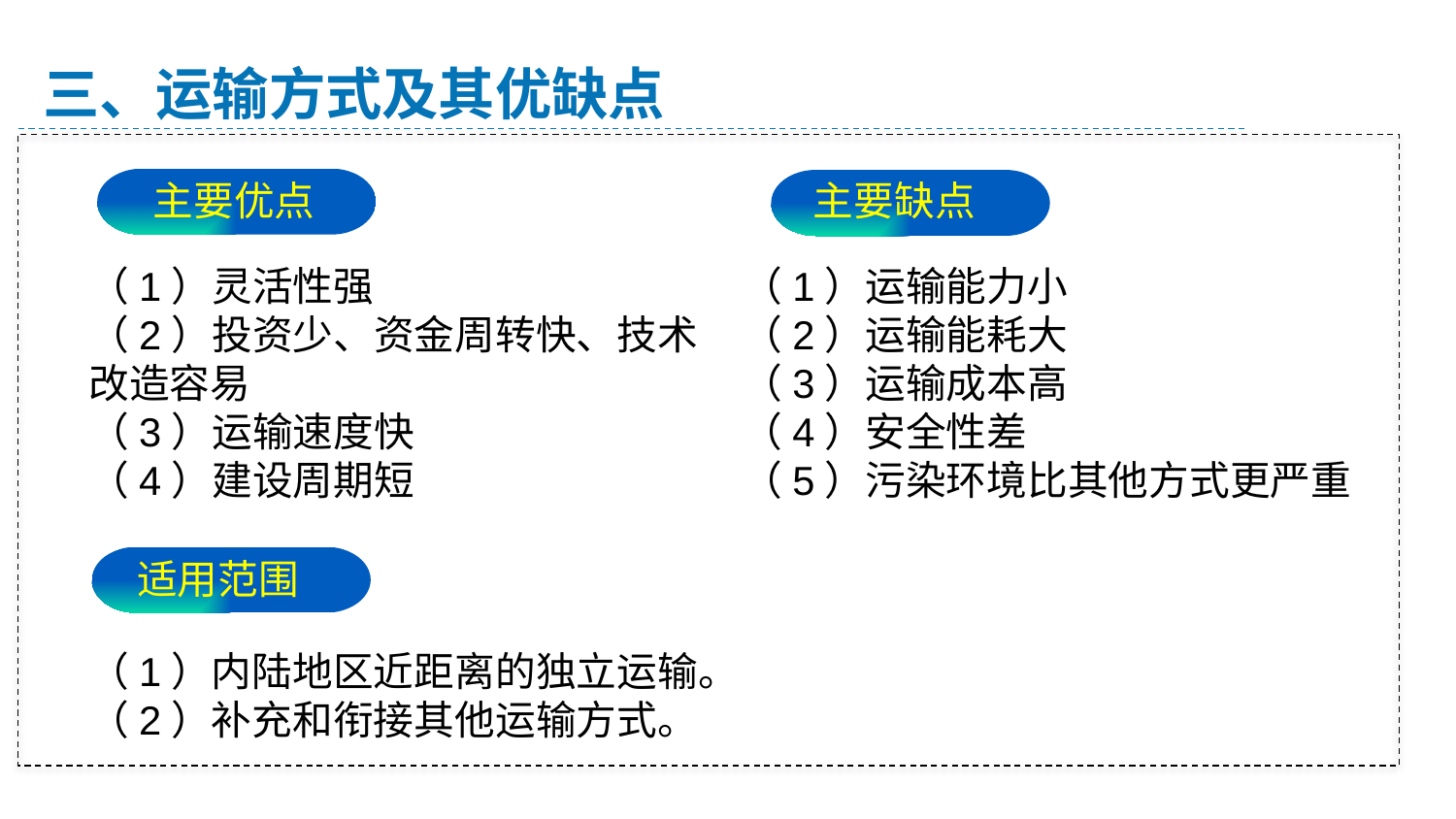

三、运输方式及其优缺点

主要缺点

主要优点
（1）灵活性强
（2）投资少、资金周转快、技术改造容易
（3）运输速度快
（4）建设周期短
（1）运输能力小
（2）运输能耗大
（3）运输成本高
（4）安全性差
（5）污染环境比其他方式更严重

适用范围
（1）内陆地区近距离的独立运输。
（2）补充和衔接其他运输方式。